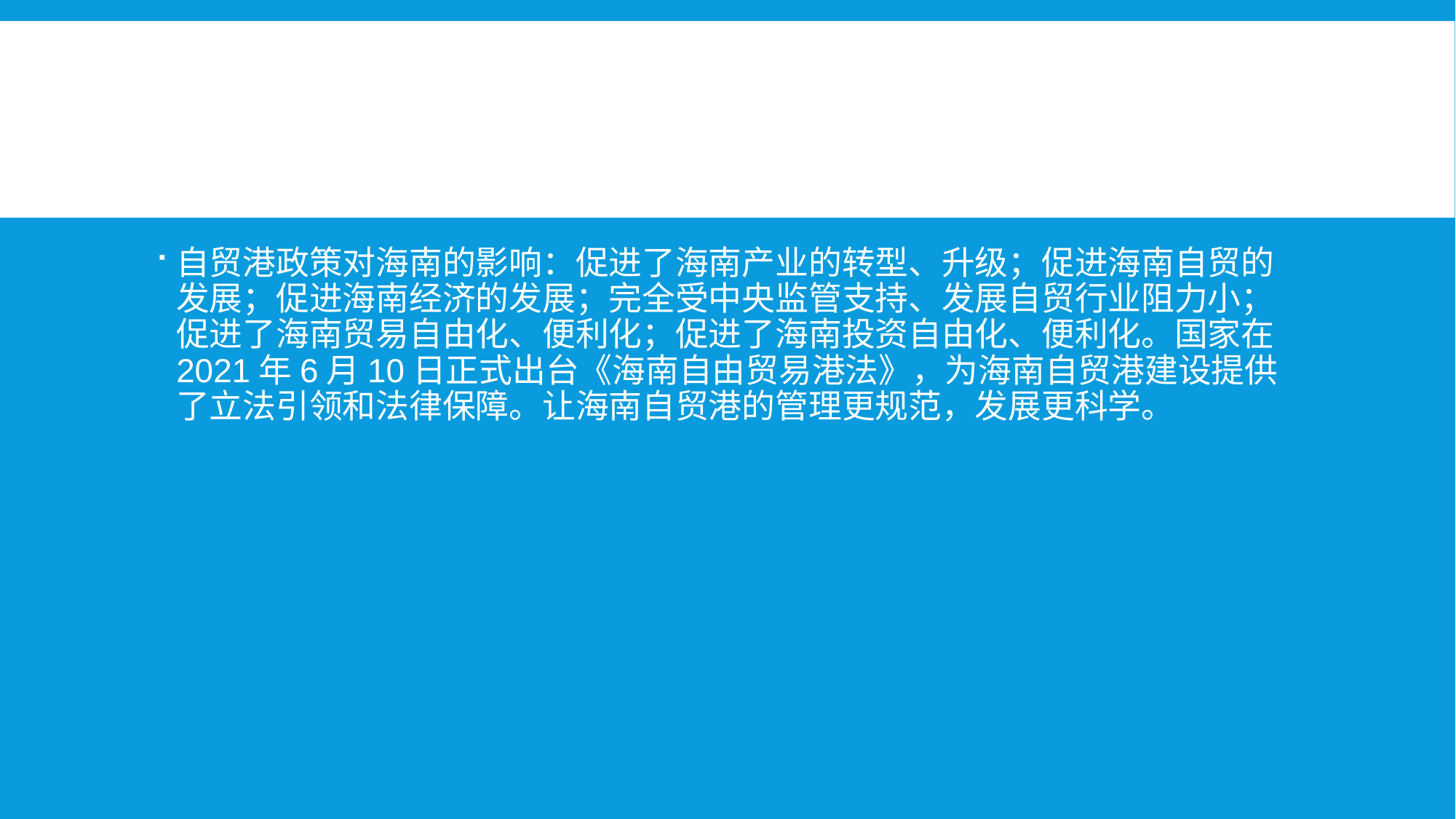

#
自贸港政策对海南的影响：促进了海南产业的转型、升级；促进海南自贸的发展；促进海南经济的发展；完全受中央监管支持、发展自贸行业阻力小；促进了海南贸易自由化、便利化；促进了海南投资自由化、便利化。国家在2021年6月10日正式出台《海南自由贸易港法》，为海南自贸港建设提供了立法引领和法律保障。让海南自贸港的管理更规范，发展更科学。